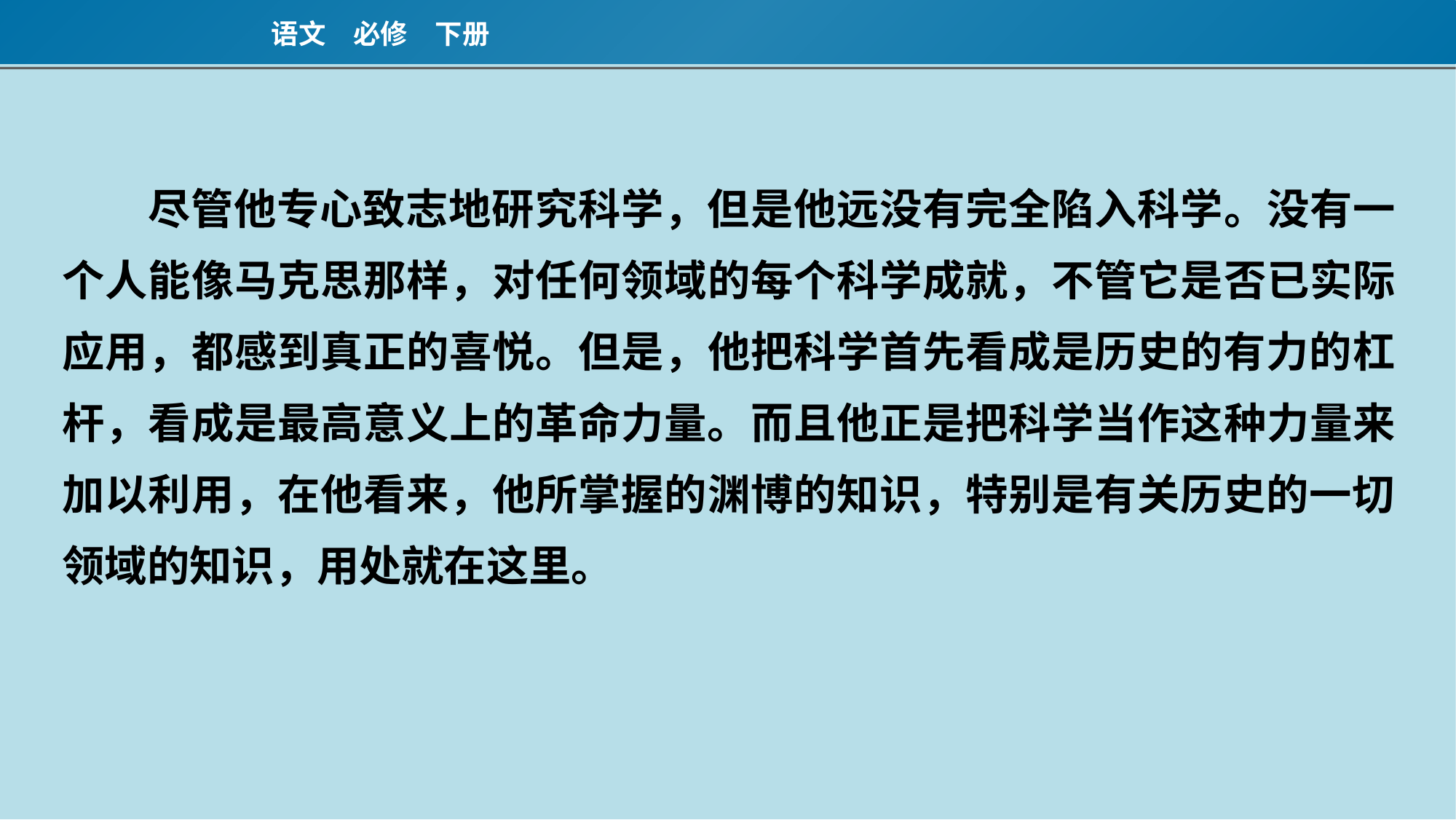

尽管他专心致志地研究科学，但是他远没有完全陷入科学。没有一个人能像马克思那样，对任何领域的每个科学成就，不管它是否已实际应用，都感到真正的喜悦。但是，他把科学首先看成是历史的有力的杠杆，看成是最高意义上的革命力量。而且他正是把科学当作这种力量来加以利用，在他看来，他所掌握的渊博的知识，特别是有关历史的一切领域的知识，用处就在这里。